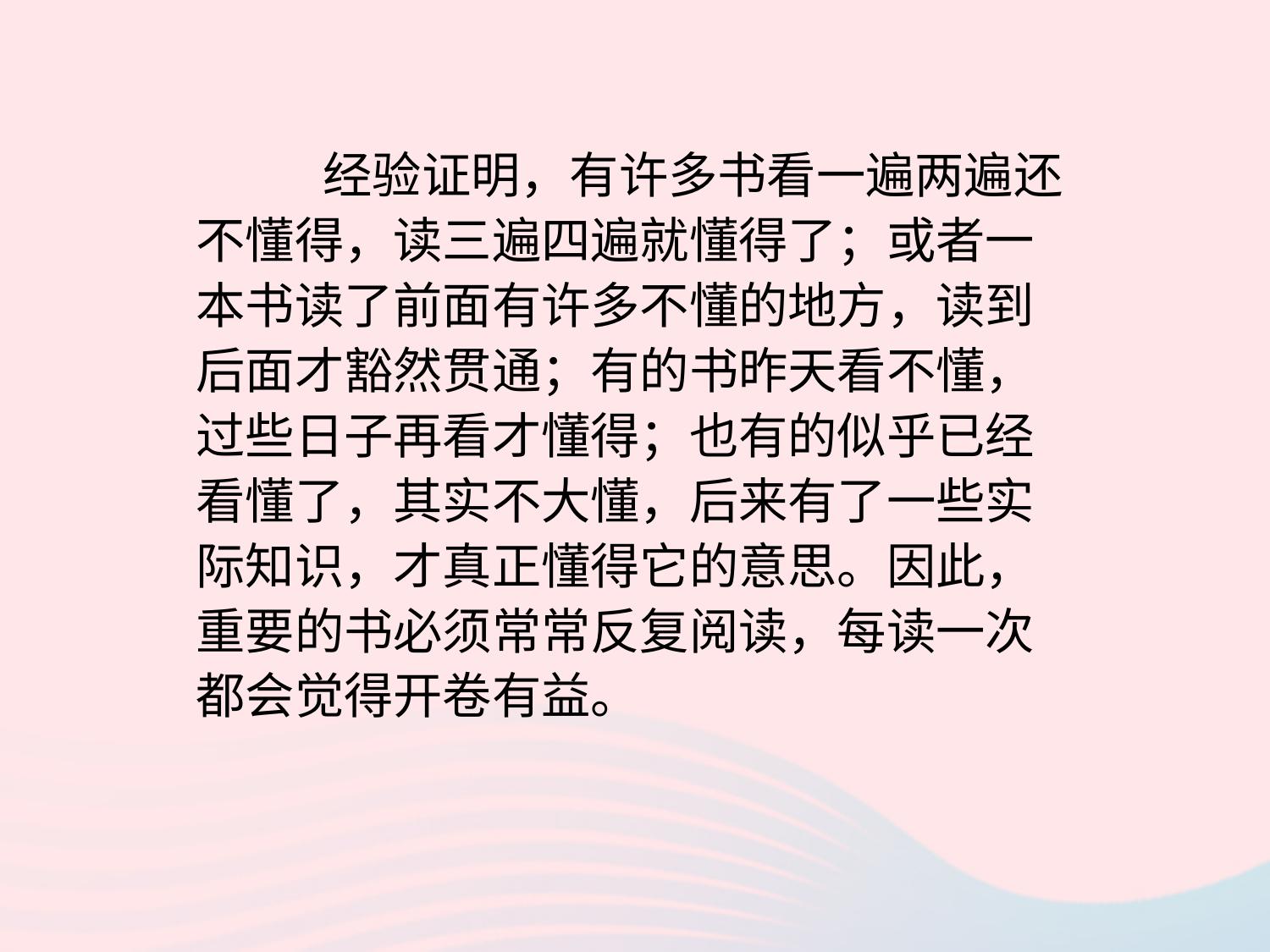

经验证明，有许多书看一遍两遍还不懂得，读三遍四遍就懂得了；或者一本书读了前面有许多不懂的地方，读到后面才豁然贯通；有的书昨天看不懂，过些日子再看才懂得；也有的似乎已经看懂了，其实不大懂，后来有了一些实际知识，才真正懂得它的意思。因此，重要的书必须常常反复阅读，每读一次都会觉得开卷有益。